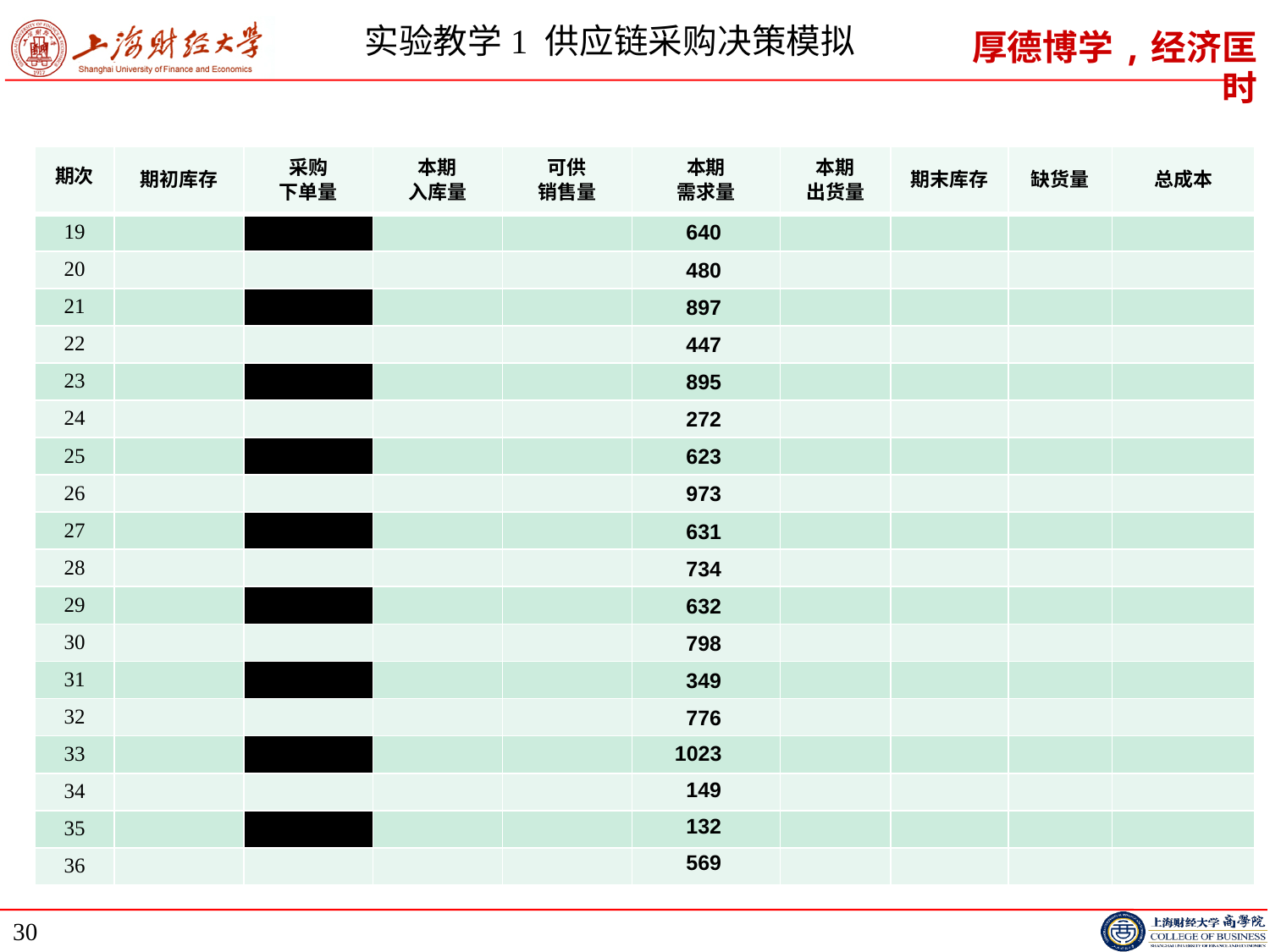

# 实验教学1 供应链采购决策模拟
| 期次 | 期初库存 | 采购 下单量 | 本期 入库量 | 可供 销售量 | 本期 需求量 | 本期 出货量 | 期末库存 | 缺货量 | 总成本 |
| --- | --- | --- | --- | --- | --- | --- | --- | --- | --- |
| 19 |  |  |  |  |  |  |  |  |  |
| 20 |  |  |  |  |  |  |  |  |  |
| 21 |  |  |  |  |  |  |  |  |  |
| 22 |  |  |  |  |  |  |  |  |  |
| 23 |  |  |  |  |  |  |  |  |  |
| 24 |  |  |  |  |  |  |  |  |  |
| 25 |  |  |  |  |  |  |  |  |  |
| 26 |  |  |  |  |  |  |  |  |  |
| 27 |  |  |  |  |  |  |  |  |  |
| 28 |  |  |  |  |  |  |  |  |  |
| 29 |  |  |  |  |  |  |  |  |  |
| 30 |  |  |  |  |  |  |  |  |  |
| 31 |  |  |  |  |  |  |  |  |  |
| 32 |  |  |  |  |  |  |  |  |  |
| 33 |  |  |  |  |  |  |  |  |  |
| 34 |  |  |  |  |  |  |  |  |  |
| 35 |  |  |  |  |  |  |  |  |  |
| 36 |  |  |  |  |  |  |  |  |  |
640
480
897
447
895
272
623
973
631
734
632
798
349
776
1023
149
132
569
30